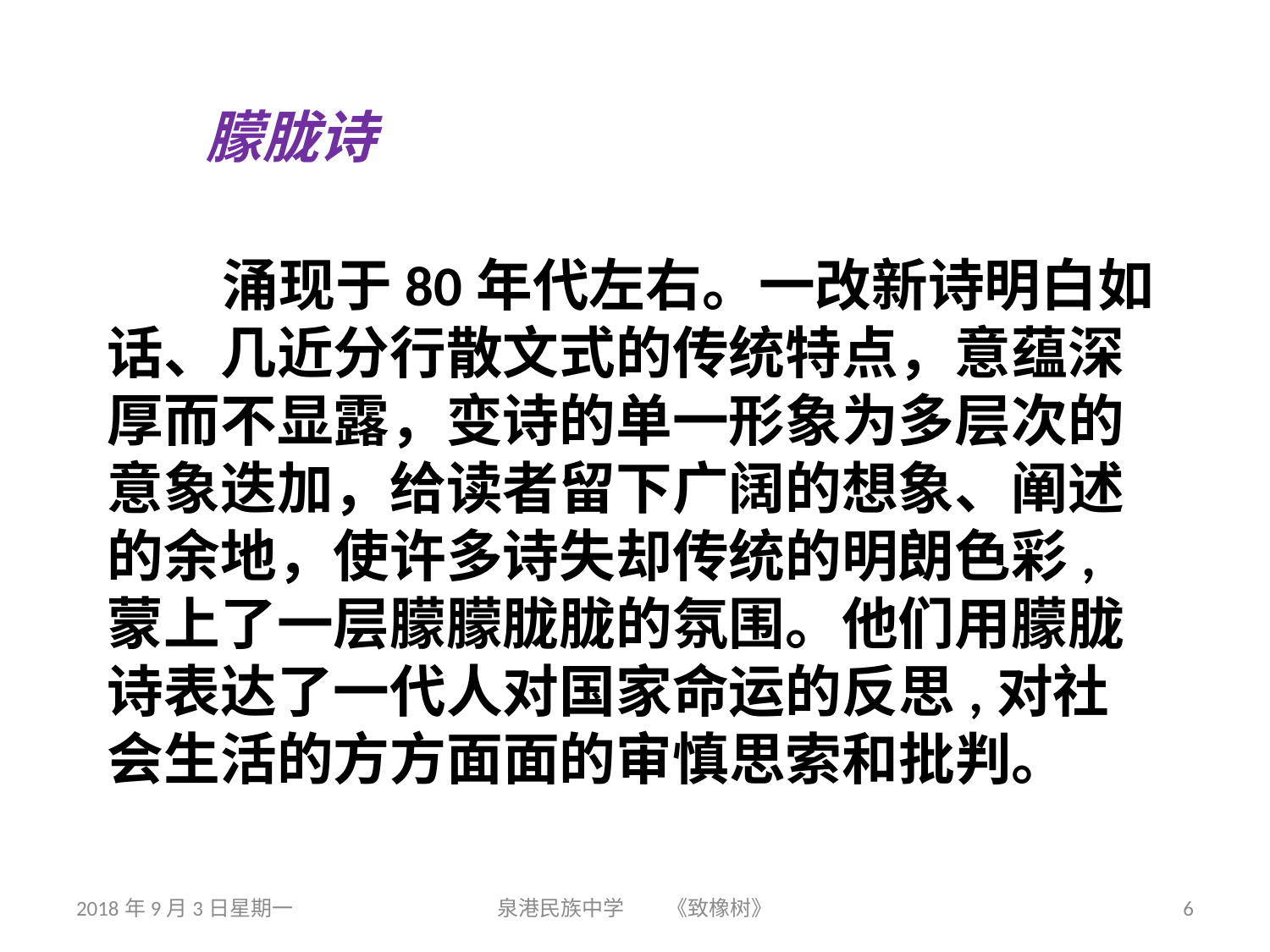

朦胧诗
        涌现于80年代左右。一改新诗明白如话、几近分行散文式的传统特点，意蕴深厚而不显露，变诗的单一形象为多层次的意象迭加，给读者留下广阔的想象、阐述的余地，使许多诗失却传统的明朗色彩,蒙上了一层朦朦胧胧的氛围。他们用朦胧诗表达了一代人对国家命运的反思,对社会生活的方方面面的审慎思索和批判。
2018年9月3日星期一
泉港民族中学         《致橡树》
6